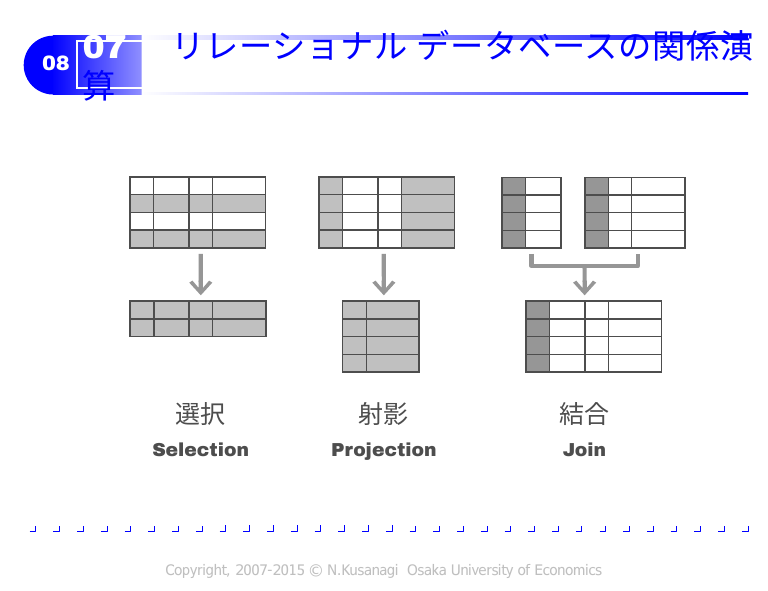

# 07   リレーショナル データベースの関係演算

選択
Selection

射影
Projection

結合
Join